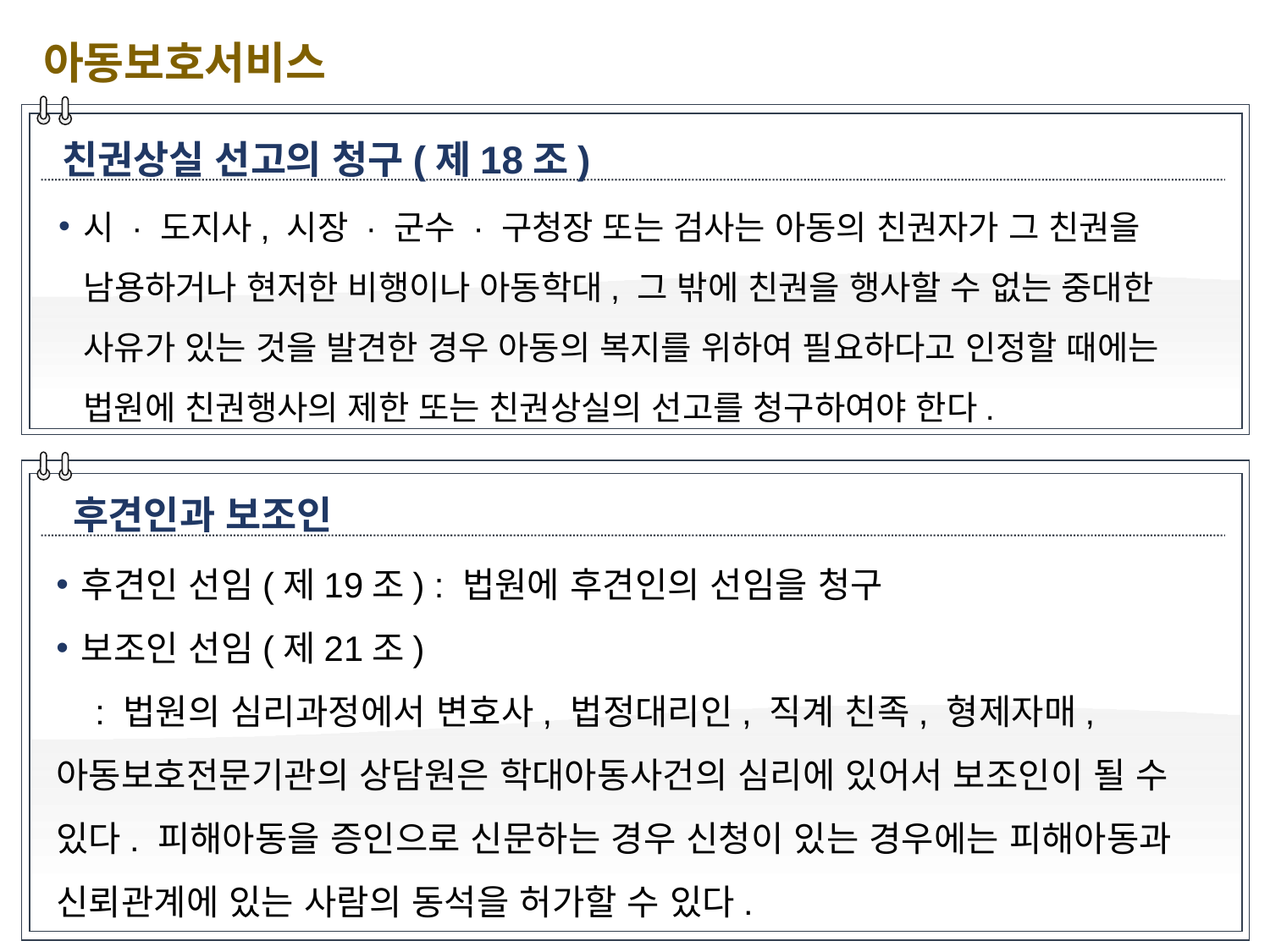

아동보호서비스

친권상실 선고의 청구(제18조)

시 · 도지사, 시장 · 군수 · 구청장 또는 검사는 아동의 친권자가 그 친권을 남용하거나 현저한 비행이나 아동학대, 그 밖에 친권을 행사할 수 없는 중대한 사유가 있는 것을 발견한 경우 아동의 복지를 위하여 필요하다고 인정할 때에는 법원에 친권행사의 제한 또는 친권상실의 선고를 청구하여야 한다.

후견인과 보조인

후견인 선임(제19조) : 법원에 후견인의 선임을 청구
보조인 선임(제21조)
    : 법원의 심리과정에서 변호사, 법정대리인, 직계 친족, 형제자매, 아동보호전문기관의 상담원은 학대아동사건의 심리에 있어서 보조인이 될 수 있다. 피해아동을 증인으로 신문하는 경우 신청이 있는 경우에는 피해아동과 신뢰관계에 있는 사람의 동석을 허가할 수 있다.